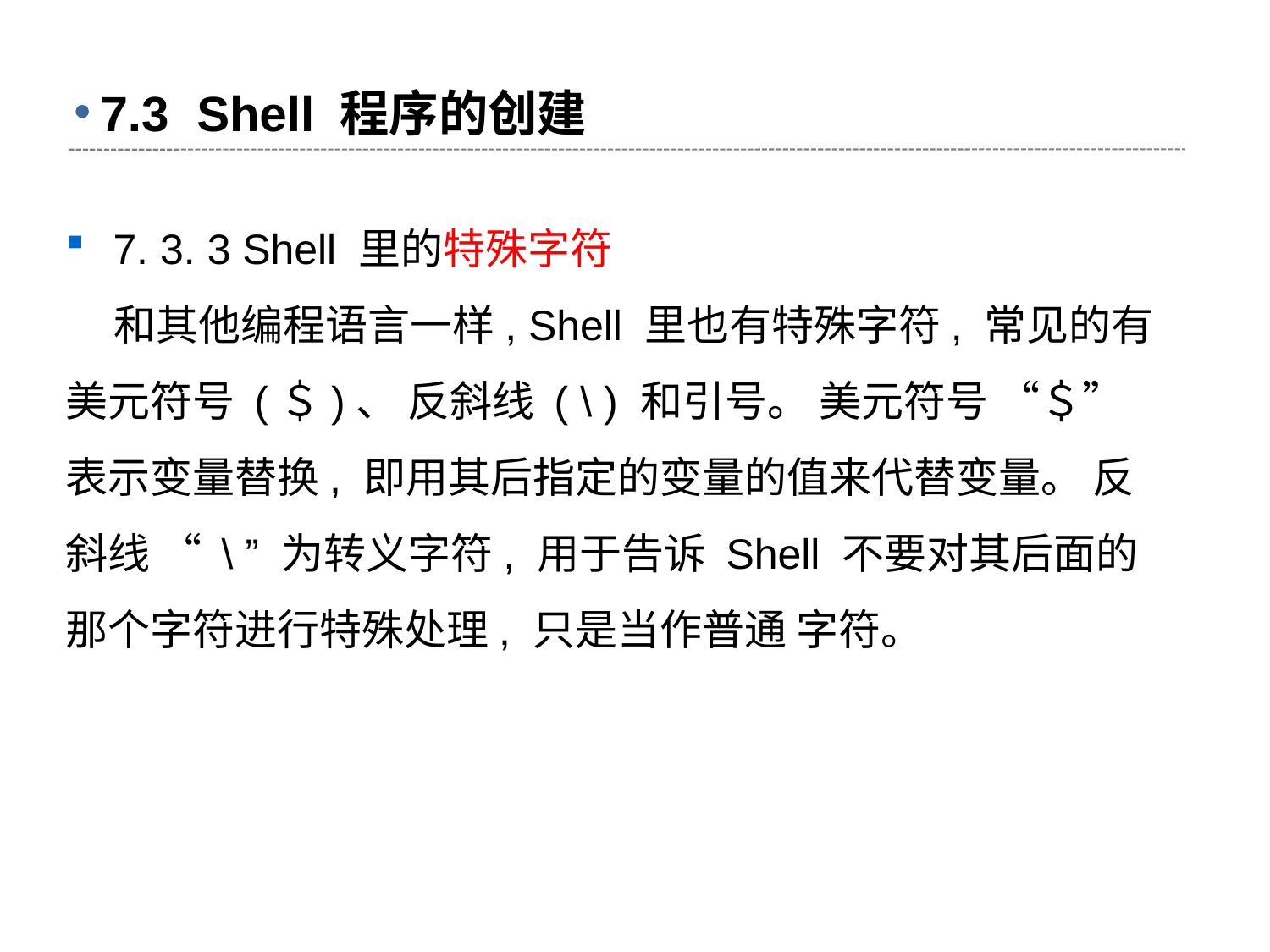

# 7.3  Shell 程序的创建
7. 3. 3 Shell 里的特殊字符
    和其他编程语言一样, Shell 里也有特殊字符, 常见的有美元符号 (＄)、 反斜线 ( \ ) 和引号。 美元符号 “＄” 表示变量替换, 即用其后指定的变量的值来代替变量。 反斜线 “ \ ” 为转义字符, 用于告诉 Shell 不要对其后面的那个字符进行特殊处理, 只是当作普通 字符。